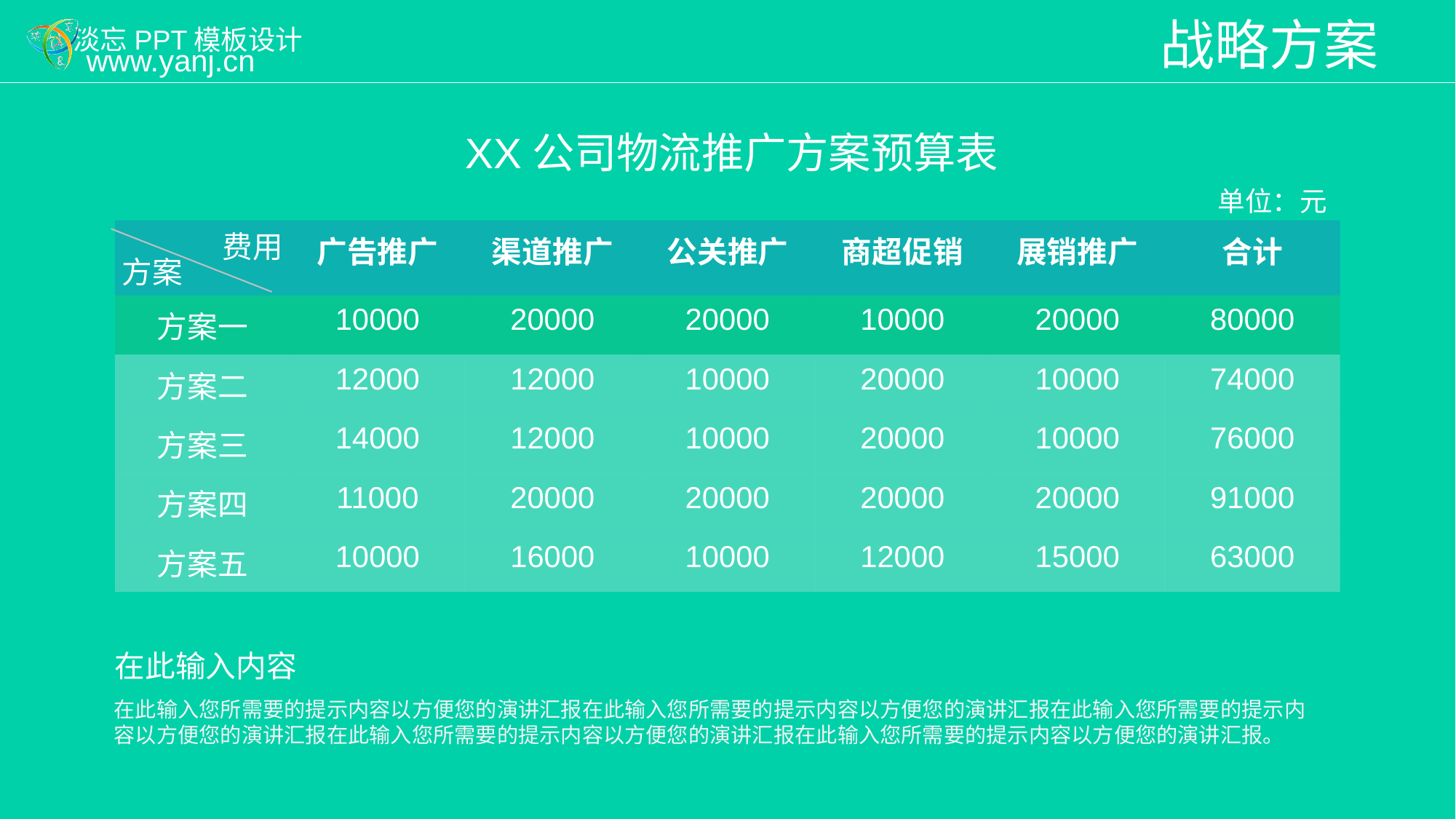

战略方案
XX公司物流推广方案预算表
单位：元
|  | 广告推广 | 渠道推广 | 公关推广 | 商超促销 | 展销推广 | 合计 |
| --- | --- | --- | --- | --- | --- | --- |
| 方案一 | 10000 | 20000 | 20000 | 10000 | 20000 | 80000 |
| 方案二 | 12000 | 12000 | 10000 | 20000 | 10000 | 74000 |
| 方案三 | 14000 | 12000 | 10000 | 20000 | 10000 | 76000 |
| 方案四 | 11000 | 20000 | 20000 | 20000 | 20000 | 91000 |
| 方案五 | 10000 | 16000 | 10000 | 12000 | 15000 | 63000 |
费用
方案
在此输入内容
在此输入您所需要的提示内容以方便您的演讲汇报在此输入您所需要的提示内容以方便您的演讲汇报在此输入您所需要的提示内容以方便您的演讲汇报在此输入您所需要的提示内容以方便您的演讲汇报在此输入您所需要的提示内容以方便您的演讲汇报。